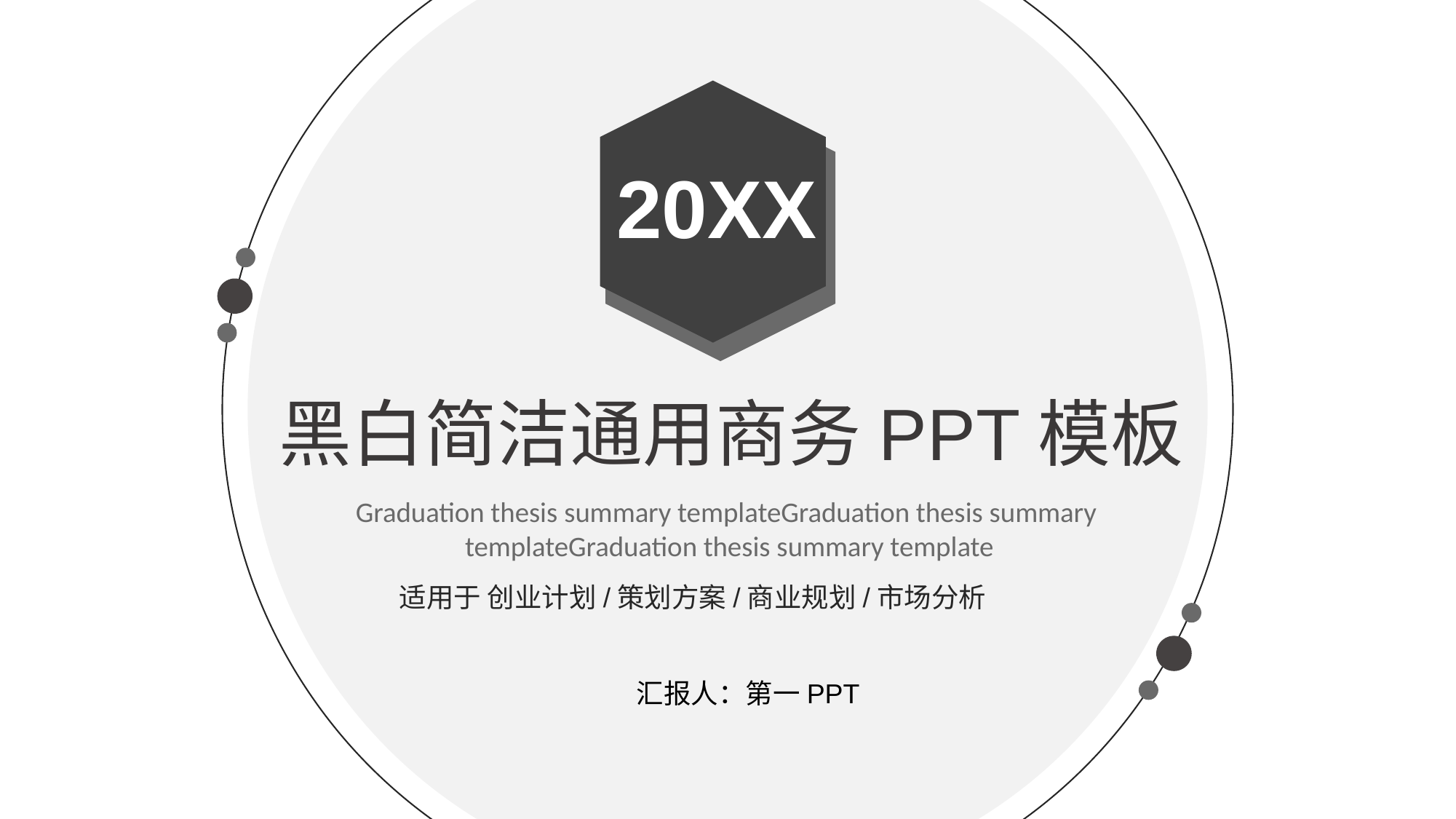

20XX

黑白简洁通用商务PPT模板
适用于 创业计划/策划方案/商业规划/市场分析
Graduation thesis summary templateGraduation thesis summary
templateGraduation thesis summary template

汇报人：第一PPT